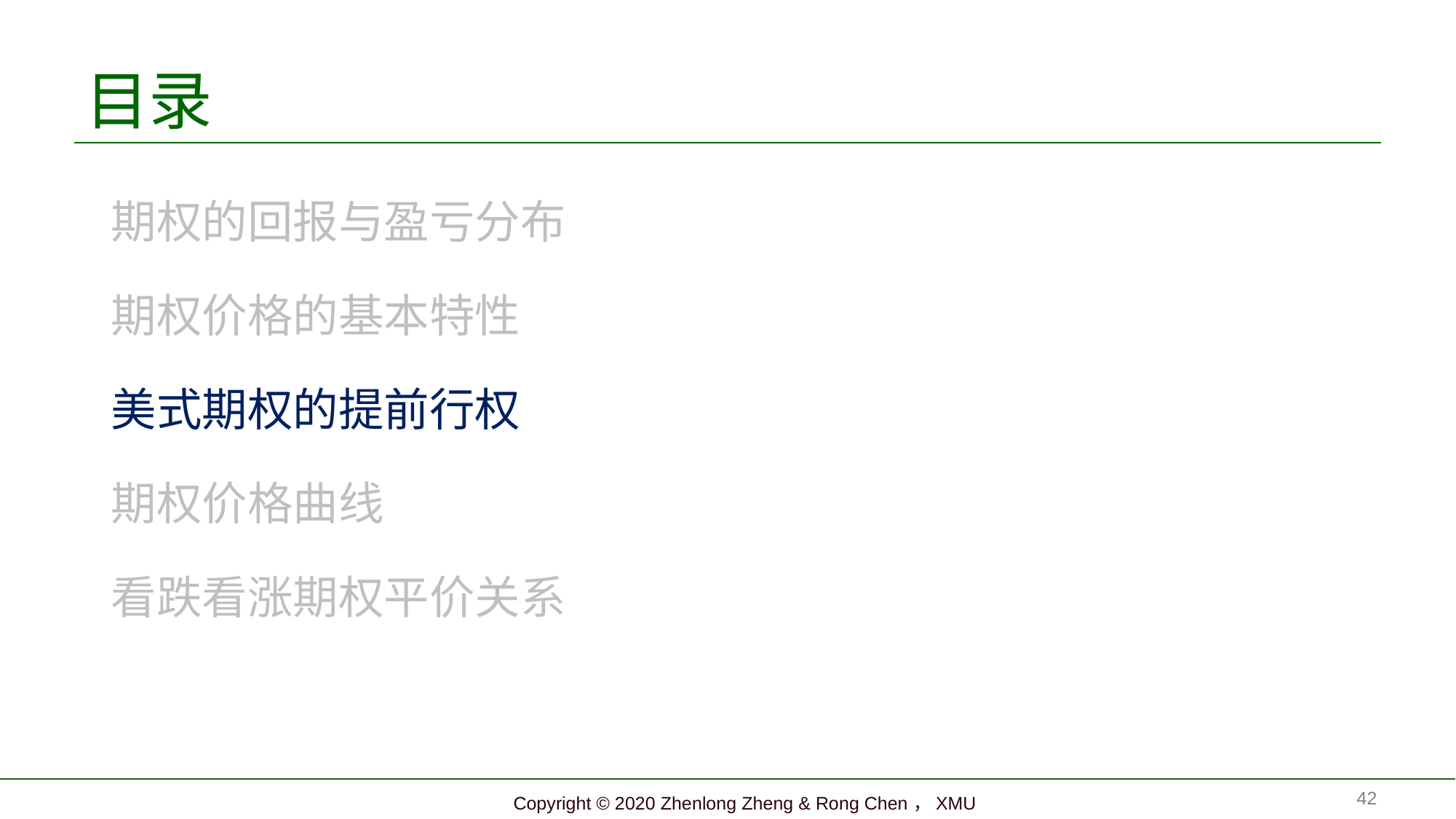

# 目录
期权的回报与盈亏分布
期权价格的基本特性
美式期权的提前行权
期权价格曲线
看跌看涨期权平价关系

42